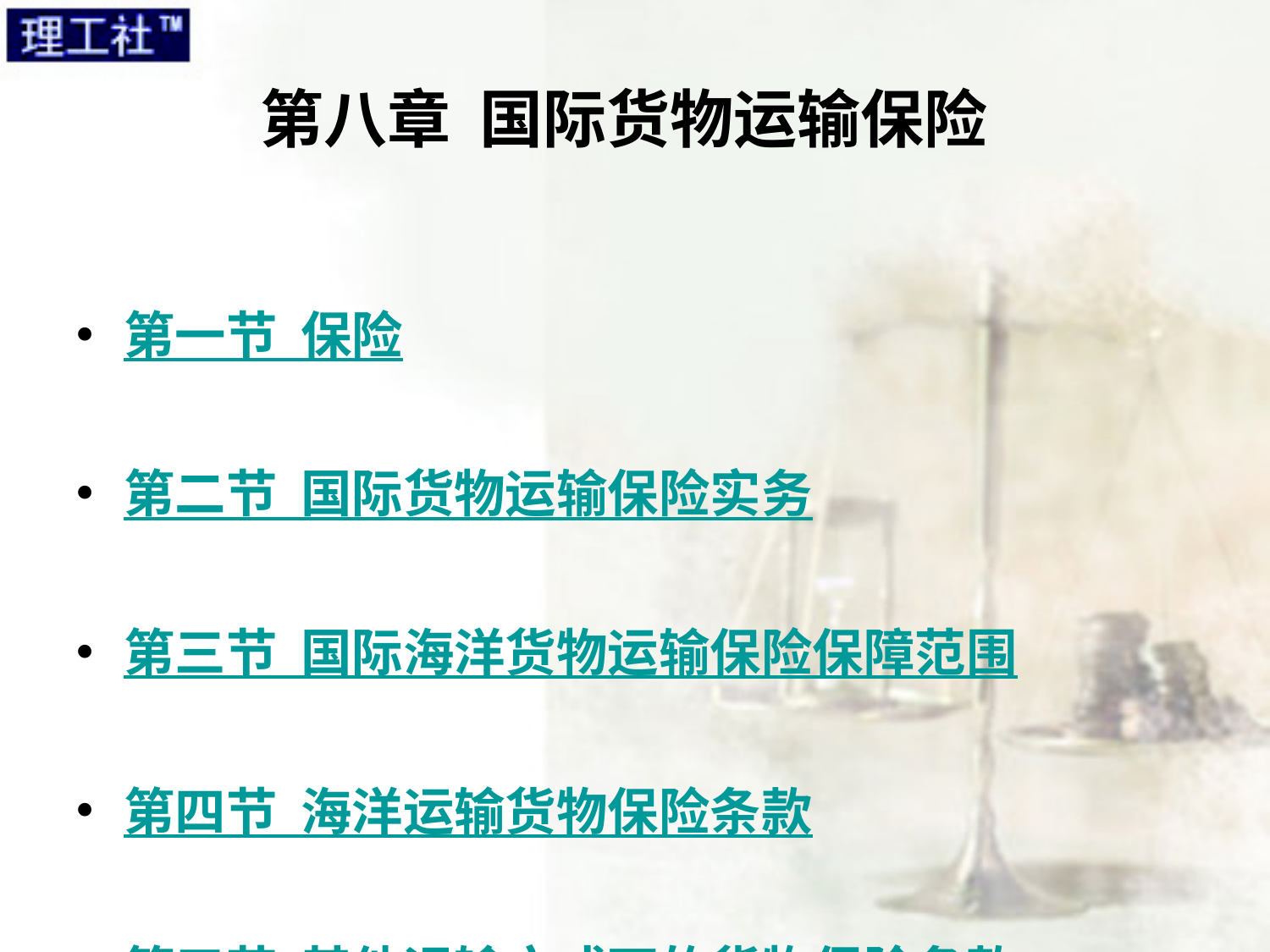

# 第八章  国际货物运输保险
第一节  保险
第二节  国际货物运输保险实务
第三节  国际海洋货物运输保险保障范围
第四节  海洋运输货物保险条款
第五节  其他运输方式下的货物保险条款